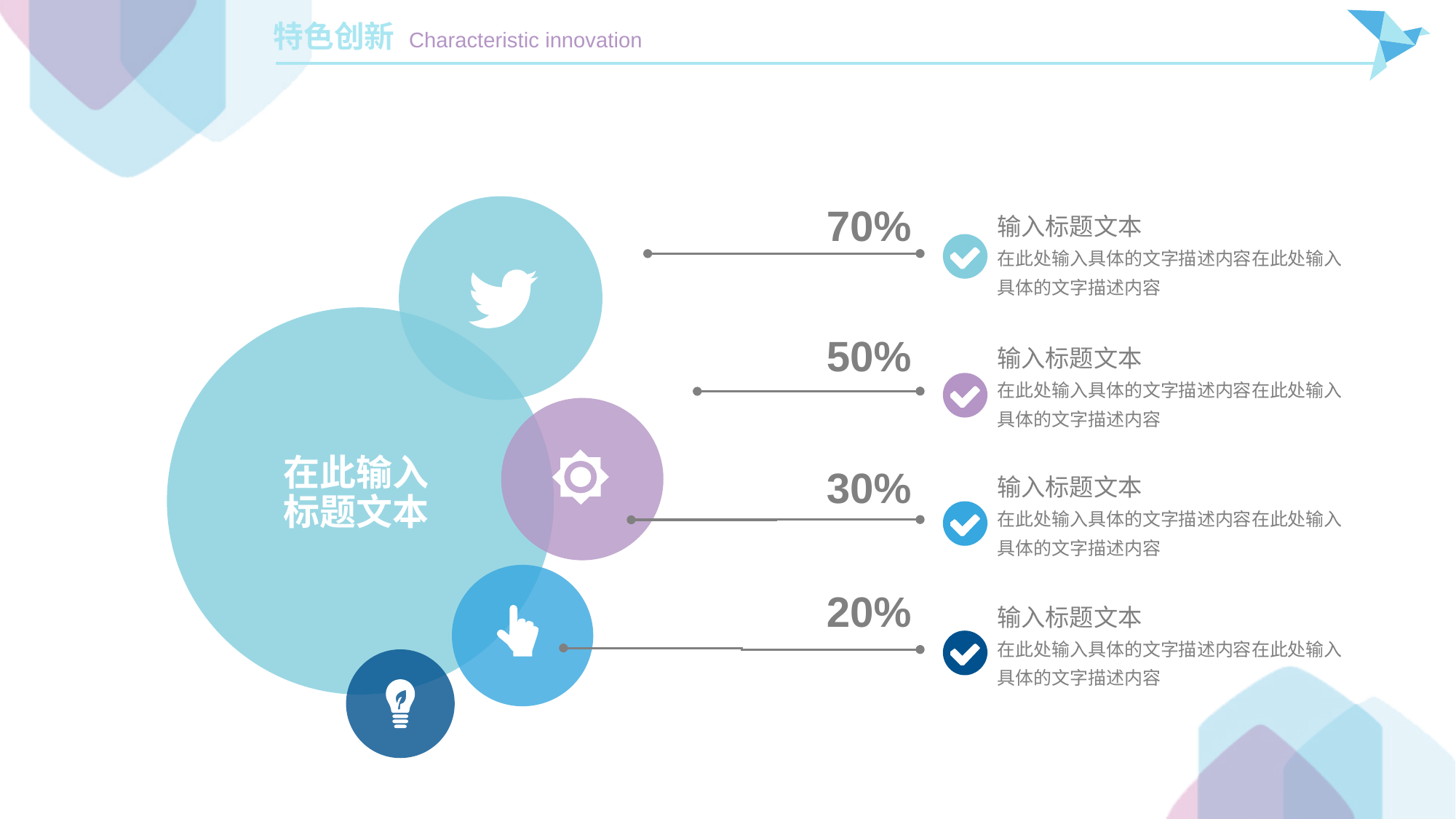

70%
输入标题文本
在此处输入具体的文字描述内容在此处输入具体的文字描述内容

50%
输入标题文本
在此处输入具体的文字描述内容在此处输入具体的文字描述内容

30%
在此输入
标题文本
输入标题文本
在此处输入具体的文字描述内容在此处输入具体的文字描述内容

20%
输入标题文本
在此处输入具体的文字描述内容在此处输入具体的文字描述内容